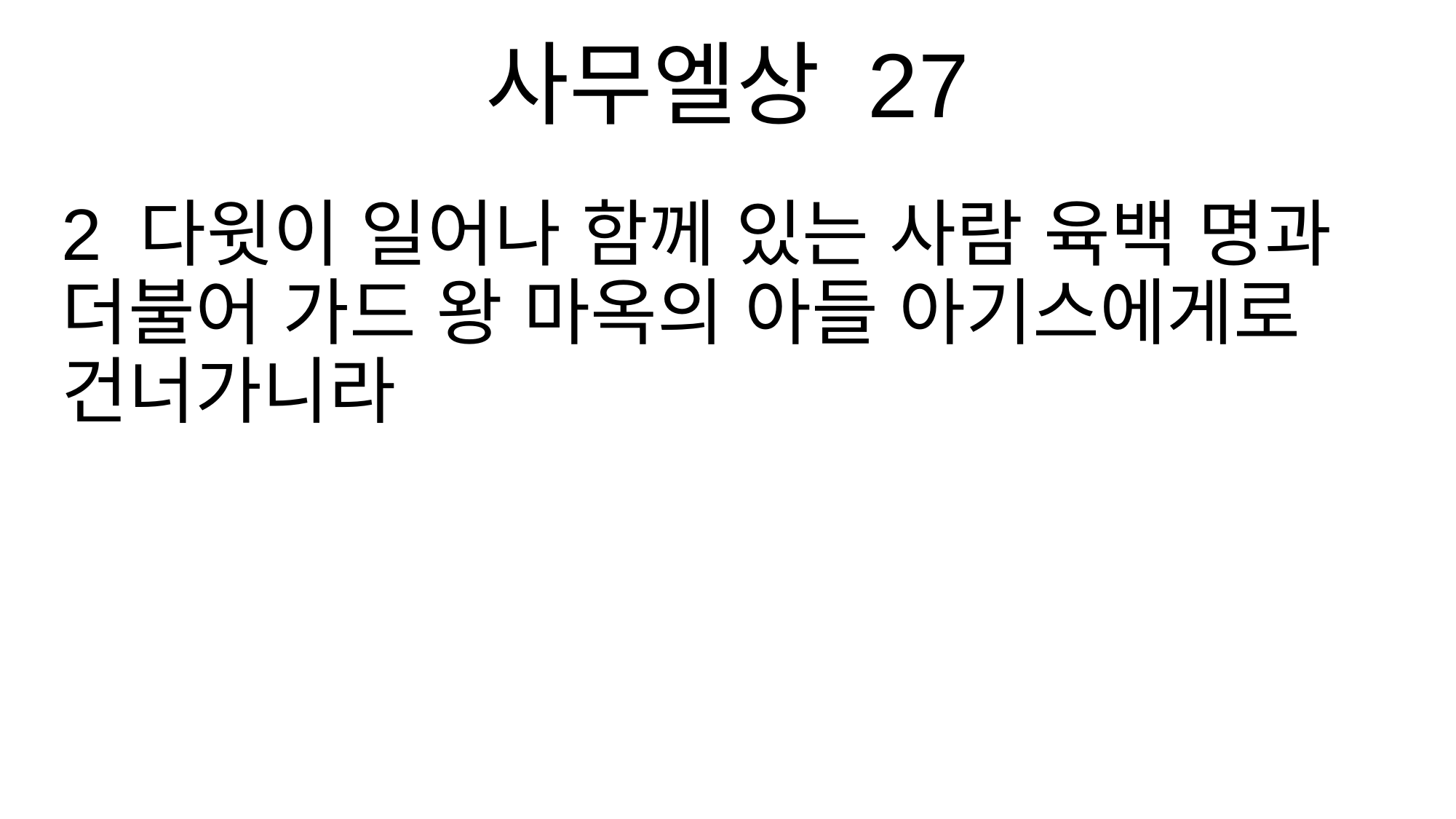

사무엘상 27
2 다윗이 일어나 함께 있는 사람 육백 명과 더불어 가드 왕 마옥의 아들 아기스에게로 건너가니라